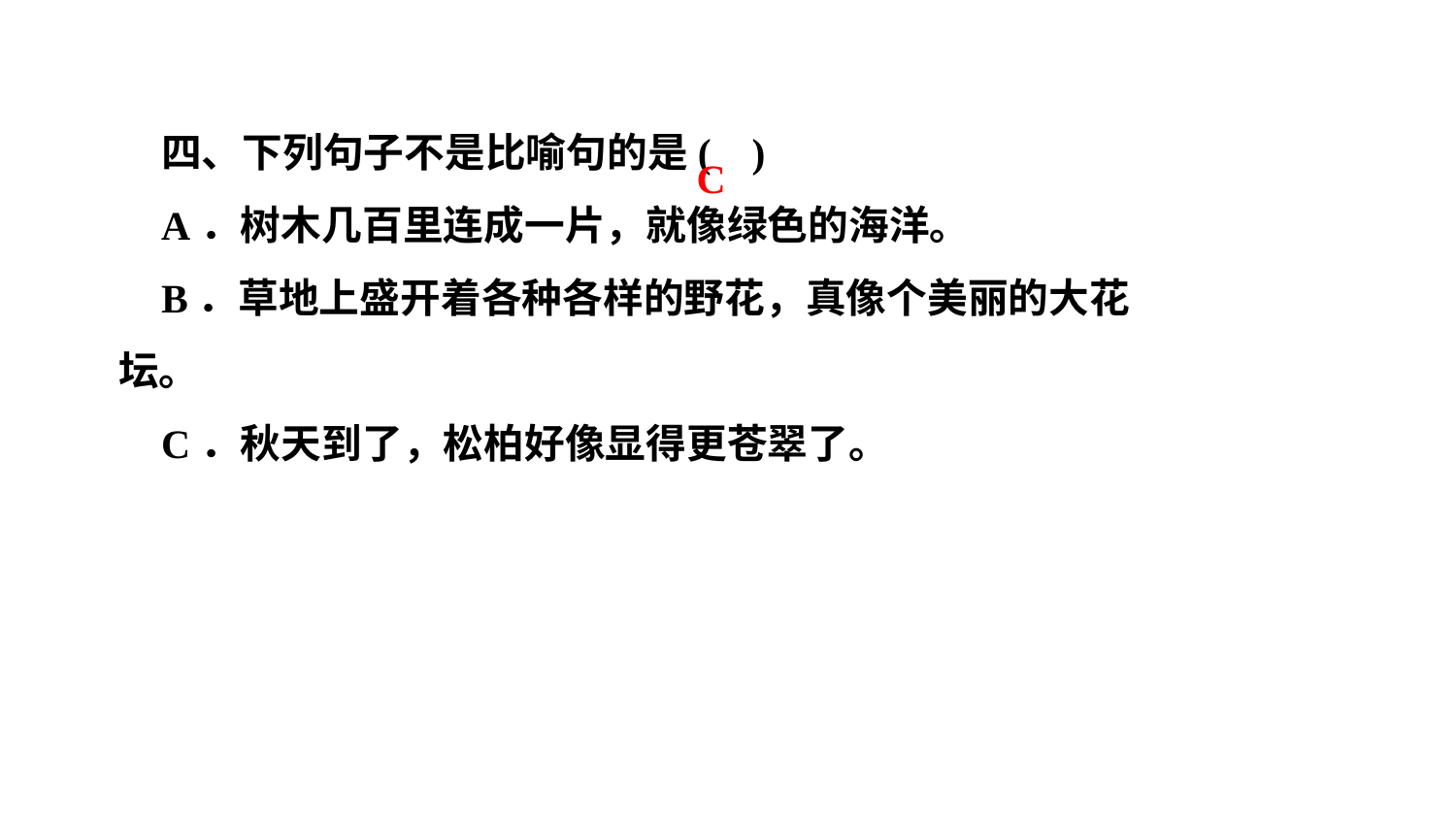

四、下列句子不是比喻句的是(    )
A．树木几百里连成一片，就像绿色的海洋。
B．草地上盛开着各种各样的野花，真像个美丽的大花坛。
C．秋天到了，松柏好像显得更苍翠了。
C